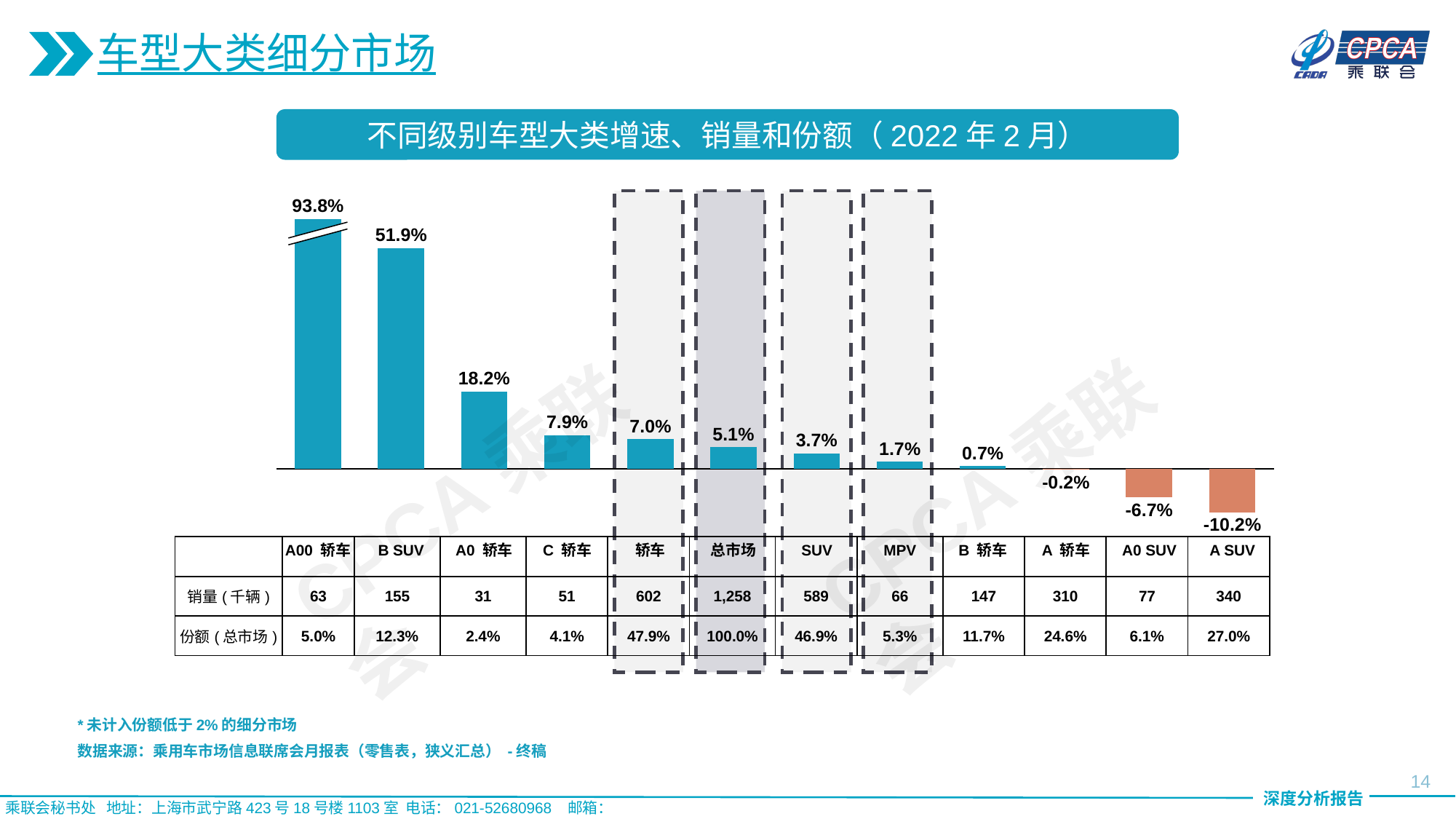

车型大类细分市场

不同级别车型大类增速、销量和份额（2022年2月）

93.8%

### Chart

| Category |  |
|---|---|

51.9%

18.2%
7.9%
7.0%
CPCA乘联会
CPCA乘联会
5.1%
3.7%
1.7%
0.7%
-0.2%
-6.7%
-10.2%
|  |  |  |  |  |  |  |  |  |  |  |  |  |
| --- | --- | --- | --- | --- | --- | --- | --- | --- | --- | --- | --- | --- |
| 销量(千辆) | 63 | 155 | 31 | 51 | 602 | 1,258 | 589 | 66 | 147 | 310 | 77 | 340 |
| 份额(总市场) | 5.0% | 12.3% | 2.4% | 4.1% | 47.9% | 100.0% | 46.9% | 5.3% | 11.7% | 24.6% | 6.1% | 27.0% |
A00 轿车
B SUV
A0 轿车
C 轿车
轿车
总市场
SUV
MPV
B 轿车
A 轿车
A0 SUV
A SUV
*未计入份额低于2%的细分市场
数据来源：乘用车市场信息联席会月报表（零售表，狭义汇总） -终稿
14